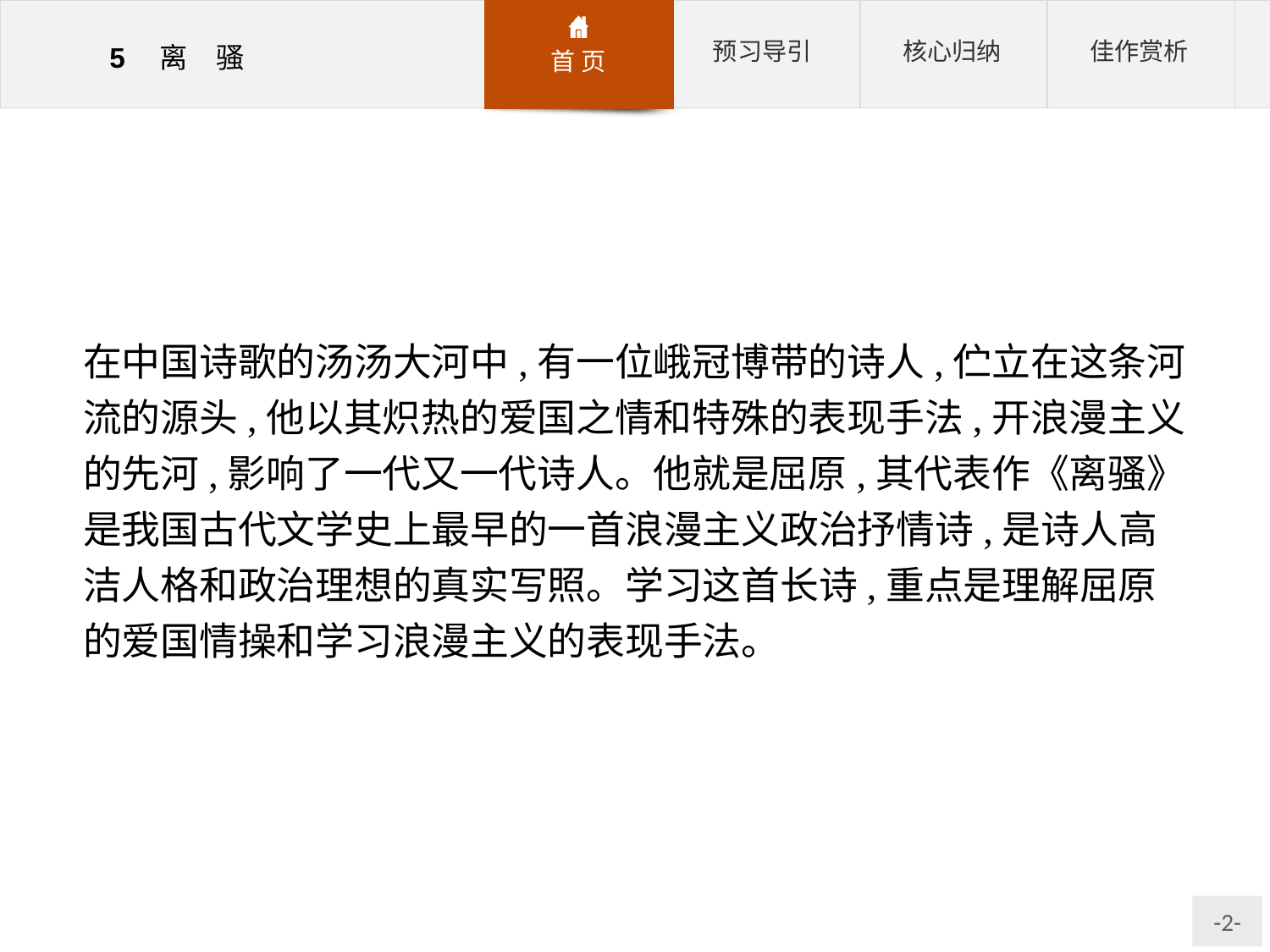

在中国诗歌的汤汤大河中,有一位峨冠博带的诗人,伫立在这条河流的源头,他以其炽热的爱国之情和特殊的表现手法,开浪漫主义的先河,影响了一代又一代诗人。他就是屈原,其代表作《离骚》是我国古代文学史上最早的一首浪漫主义政治抒情诗,是诗人高洁人格和政治理想的真实写照。学习这首长诗,重点是理解屈原的爱国情操和学习浪漫主义的表现手法。